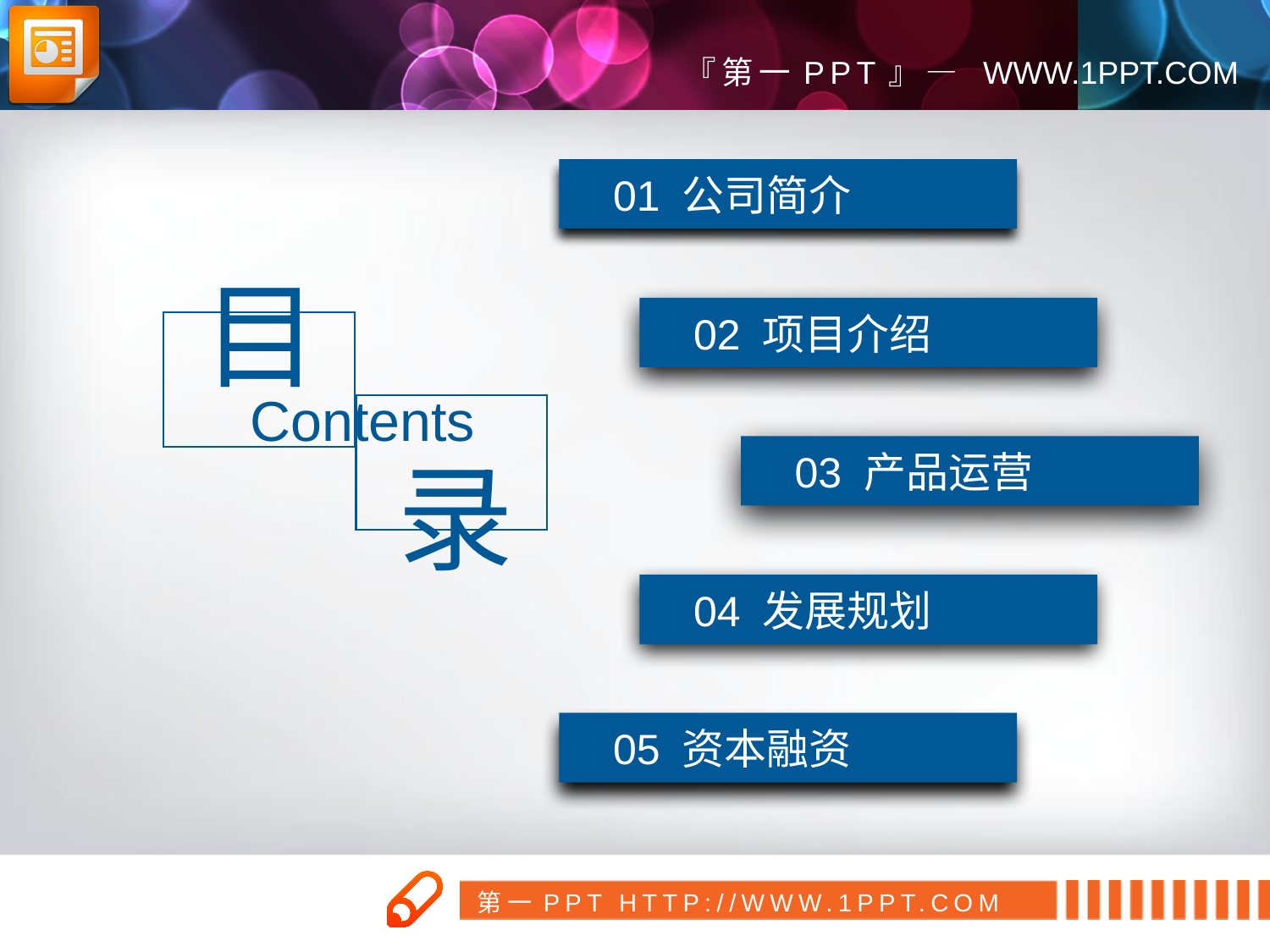

01 公司简介
目

02 项目介绍

Contents

03 产品运营
录

04 发展规划

05 资本融资